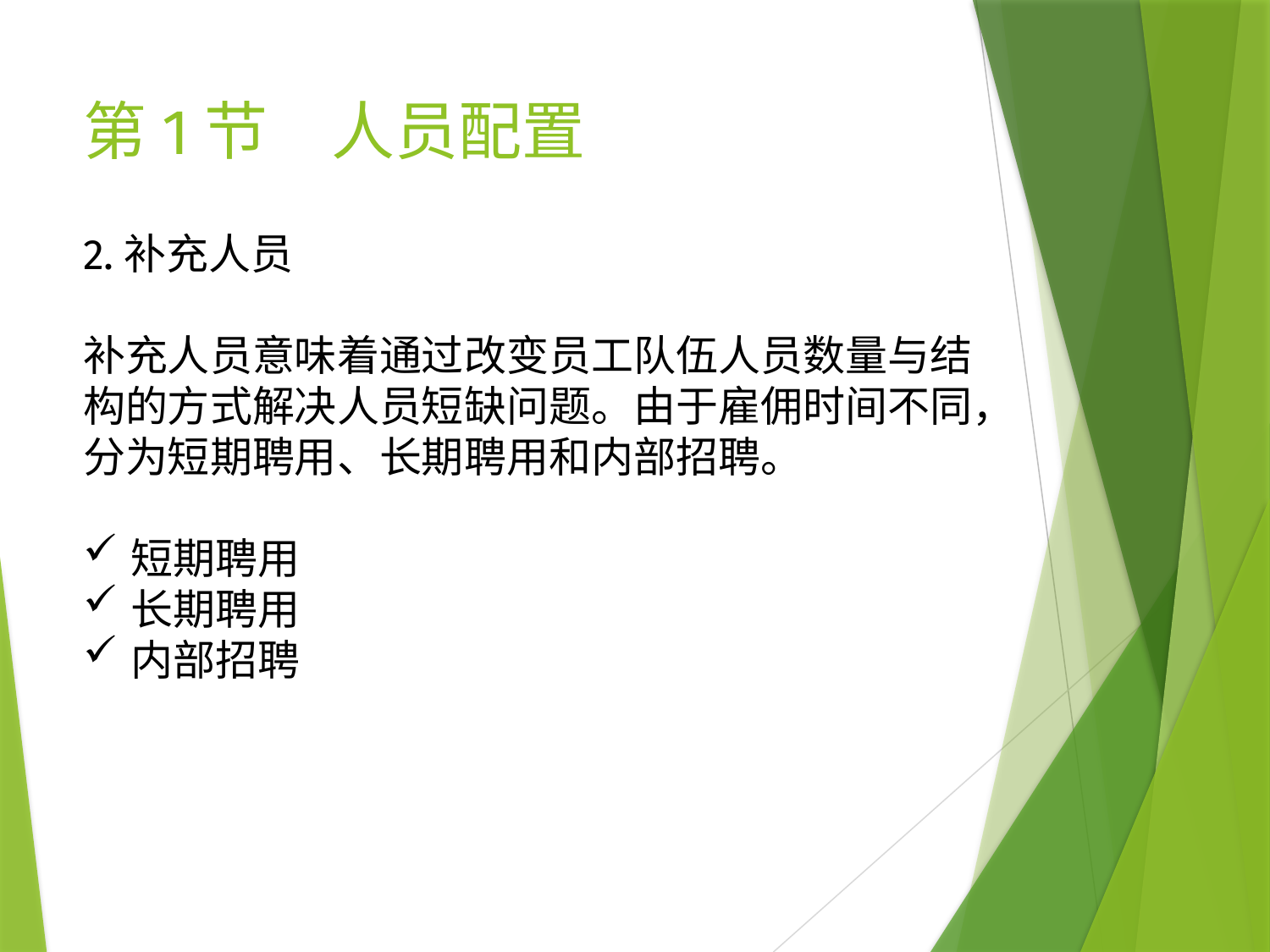

# 第1节　人员配置
2.补充人员

补充人员意味着通过改变员工队伍人员数量与结构的方式解决人员短缺问题。由于雇佣时间不同，分为短期聘用、长期聘用和内部招聘。

短期聘用
长期聘用
内部招聘